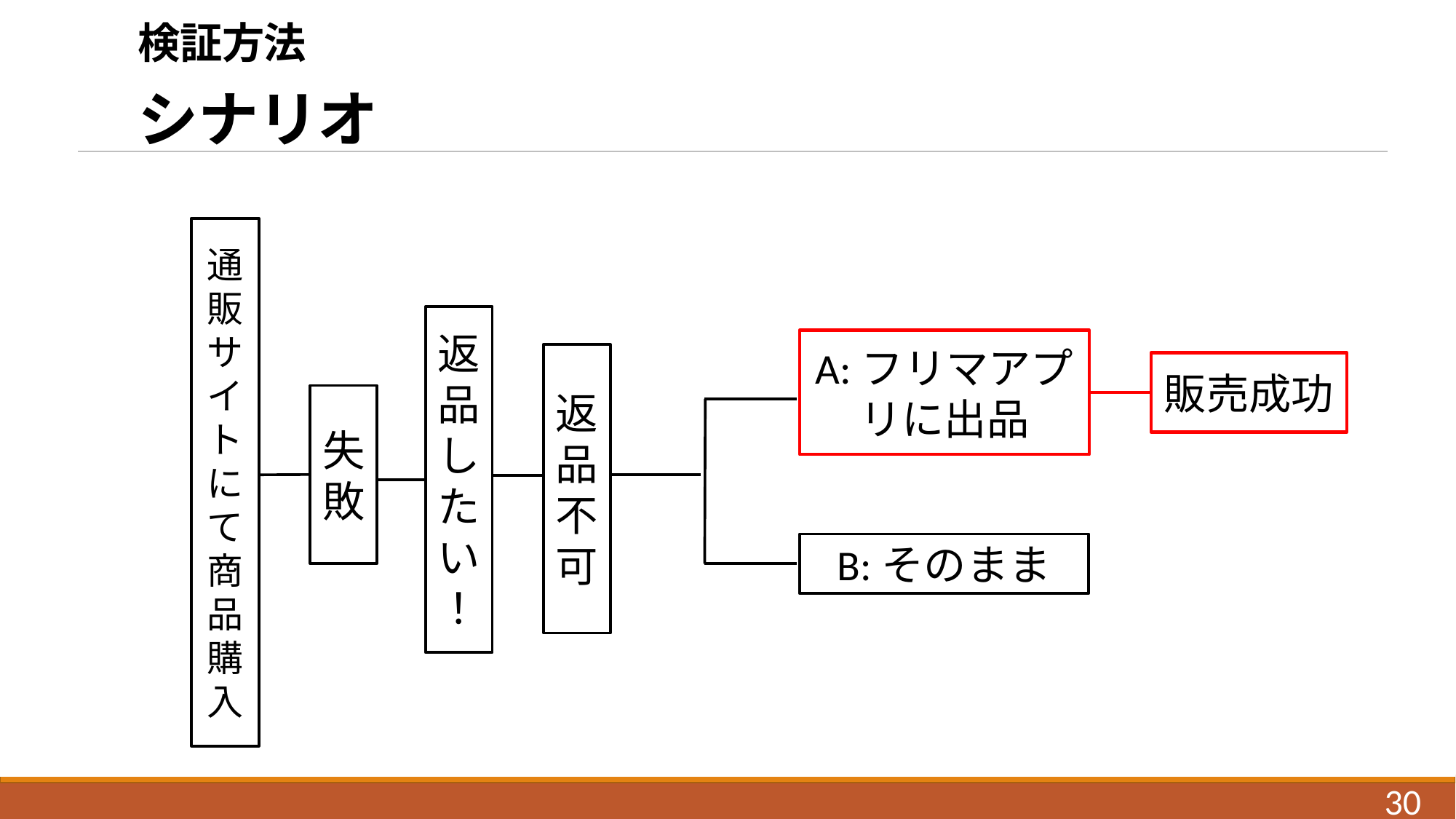

# 検証方法 　 シナリオ
通販サイトにて商品購入
返品したい！
A:フリマアプリに出品
販売成功
返品不可
失敗
B:そのまま
30